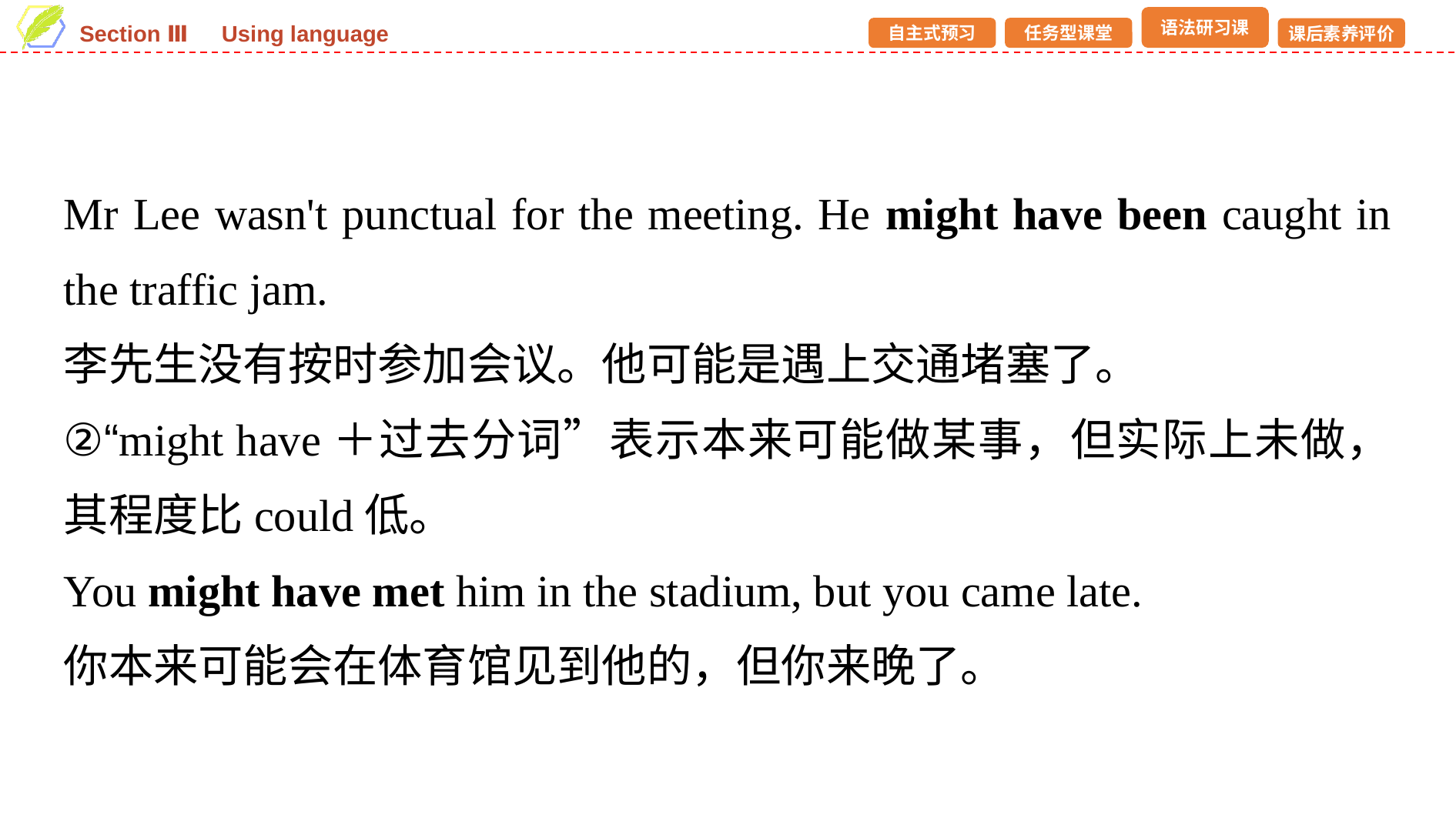

Mr Lee wasn't punctual for the meeting. He might have been caught in the traffic jam.
李先生没有按时参加会议。他可能是遇上交通堵塞了。
②“might have＋过去分词”表示本来可能做某事，但实际上未做，其程度比could低。
You might have met him in the stadium, but you came late.
你本来可能会在体育馆见到他的，但你来晚了。